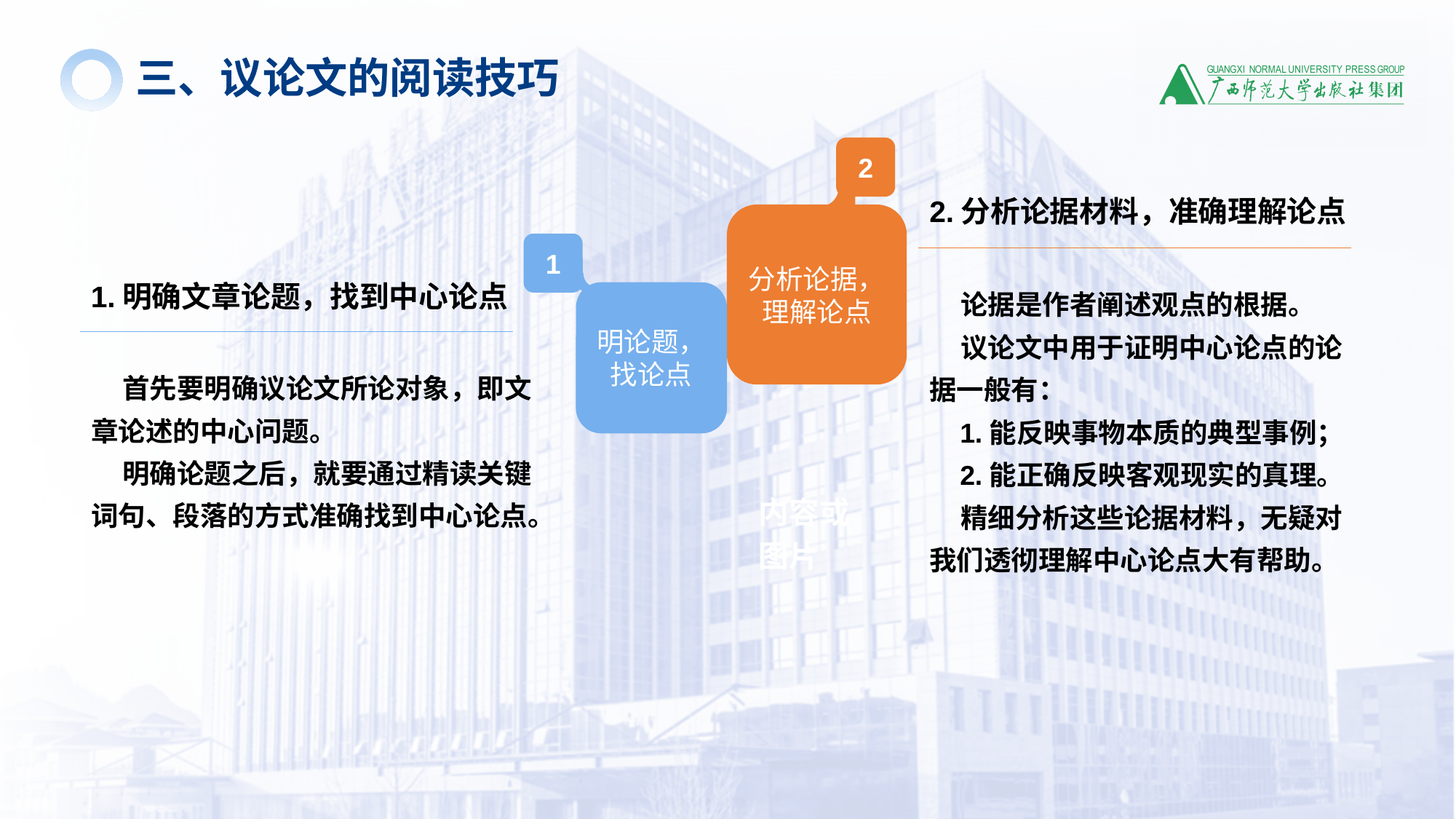

三、议论文的阅读技巧

2

2.分析论据材料，准确理解论点
分析论据，
理解论点
1
1.明确文章论题，找到中心论点

    论据是作者阐述观点的根据。
    议论文中用于证明中心论点的论据一般有：
    1.能反映事物本质的典型事例；
    2.能正确反映客观现实的真理。
    精细分析这些论据材料，无疑对我们透彻理解中心论点大有帮助。
明论题，找论点
    首先要明确议论文所论对象，即文章论述的中心问题。
    明确论题之后，就要通过精读关键词句、段落的方式准确找到中心论点。
内容或图片